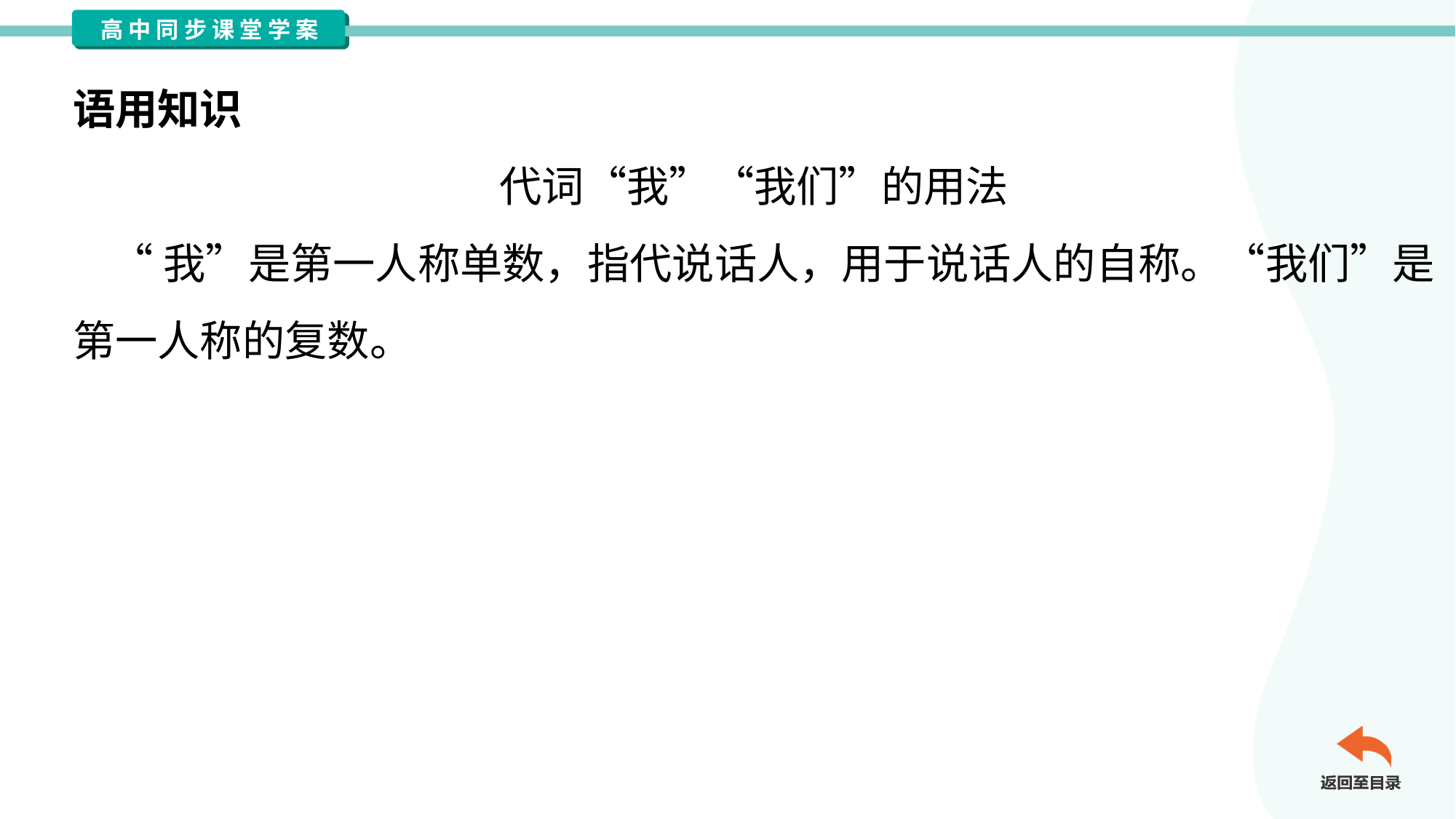

语用知识
代词“我”“我们”的用法
    “我”是第一人称单数，指代说话人，用于说话人的自称。“我们”是
第一人称的复数。